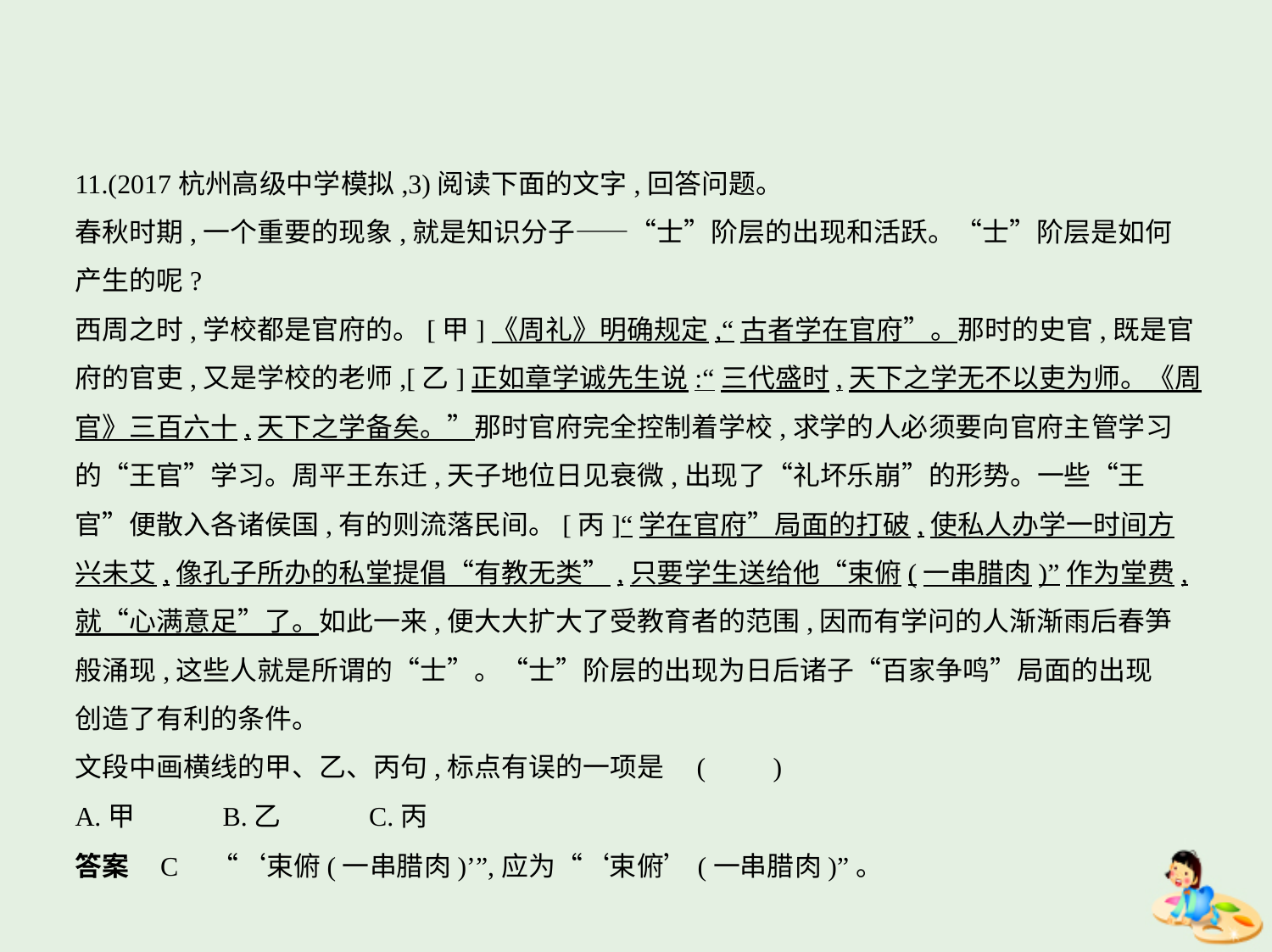

11.(2017杭州高级中学模拟,3)阅读下面的文字,回答问题。
春秋时期,一个重要的现象,就是知识分子——“士”阶层的出现和活跃。“士”阶层是如何
产生的呢?
西周之时,学校都是官府的。[甲]《周礼》明确规定,“古者学在官府”。那时的史官,既是官
府的官吏,又是学校的老师,[乙]正如章学诚先生说:“三代盛时,天下之学无不以吏为师。《周
官》三百六十,天下之学备矣。”那时官府完全控制着学校,求学的人必须要向官府主管学习
的“王官”学习。周平王东迁,天子地位日见衰微,出现了“礼坏乐崩”的形势。一些“王
官”便散入各诸侯国,有的则流落民间。[丙]“学在官府”局面的打破,使私人办学一时间方
兴未艾,像孔子所办的私堂提倡“有教无类”,只要学生送给他“束俯(一串腊肉)”作为堂费,
就“心满意足”了。如此一来,便大大扩大了受教育者的范围,因而有学问的人渐渐雨后春笋
般涌现,这些人就是所谓的“士”。“士”阶层的出现为日后诸子“百家争鸣”局面的出现
创造了有利的条件。
文段中画横线的甲、乙、丙句,标点有误的一项是 (　　)
A.甲　　　B.乙　　　C.丙
答案    C　“‘束俯(一串腊肉)’”,应为“‘束俯’(一串腊肉)”。